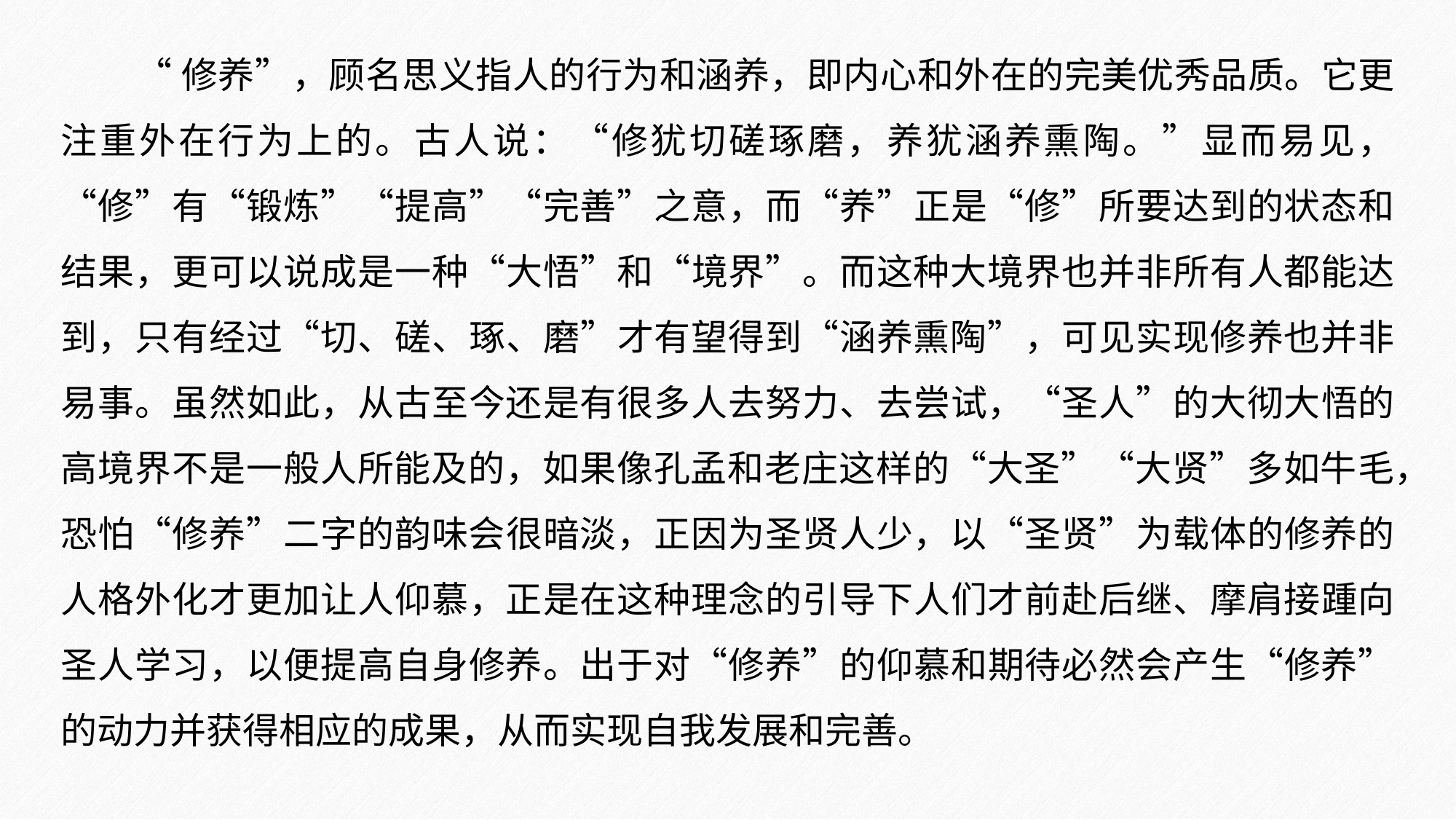

“修养”，顾名思义指人的行为和涵养，即内心和外在的完美优秀品质。它更注重外在行为上的。古人说：“修犹切磋琢磨，养犹涵养熏陶。”显而易见，“修”有“锻炼”“提高”“完善”之意，而“养”正是“修”所要达到的状态和结果，更可以说成是一种“大悟”和“境界”。而这种大境界也并非所有人都能达到，只有经过“切、磋、琢、磨”才有望得到“涵养熏陶”，可见实现修养也并非易事。虽然如此，从古至今还是有很多人去努力、去尝试，“圣人”的大彻大悟的高境界不是一般人所能及的，如果像孔孟和老庄这样的“大圣”“大贤”多如牛毛，恐怕“修养”二字的韵味会很暗淡，正因为圣贤人少，以“圣贤”为载体的修养的人格外化才更加让人仰慕，正是在这种理念的引导下人们才前赴后继、摩肩接踵向圣人学习，以便提高自身修养。出于对“修养”的仰慕和期待必然会产生“修养”的动力并获得相应的成果，从而实现自我发展和完善。